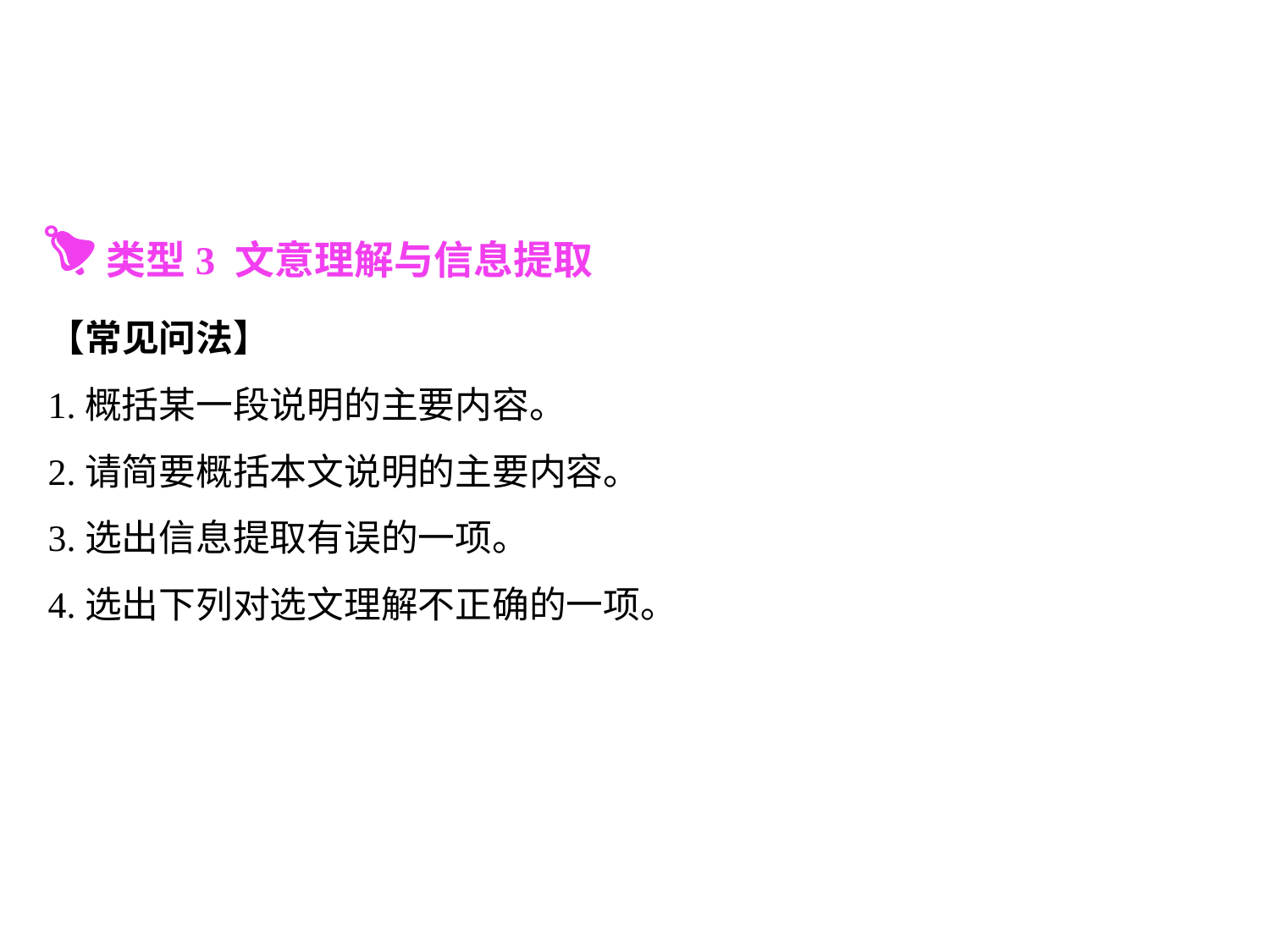

类型3 文意理解与信息提取

【常见问法】
1.概括某一段说明的主要内容。
2.请简要概括本文说明的主要内容。
3.选出信息提取有误的一项。
4.选出下列对选文理解不正确的一项。